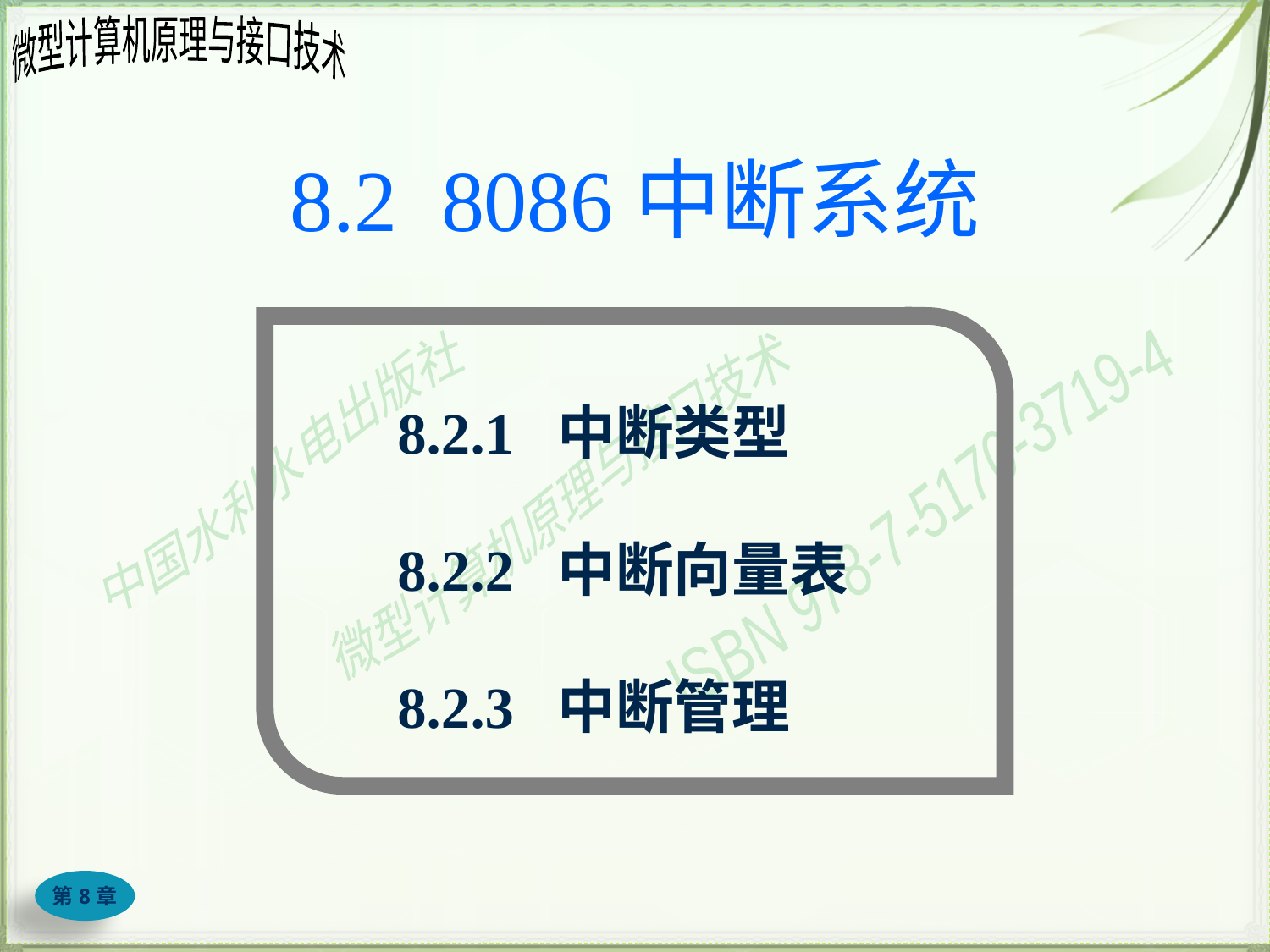

# 8.2  8086中断系统

8.2.1  中断类型
8.2.2  中断向量表
8.2.3  中断管理